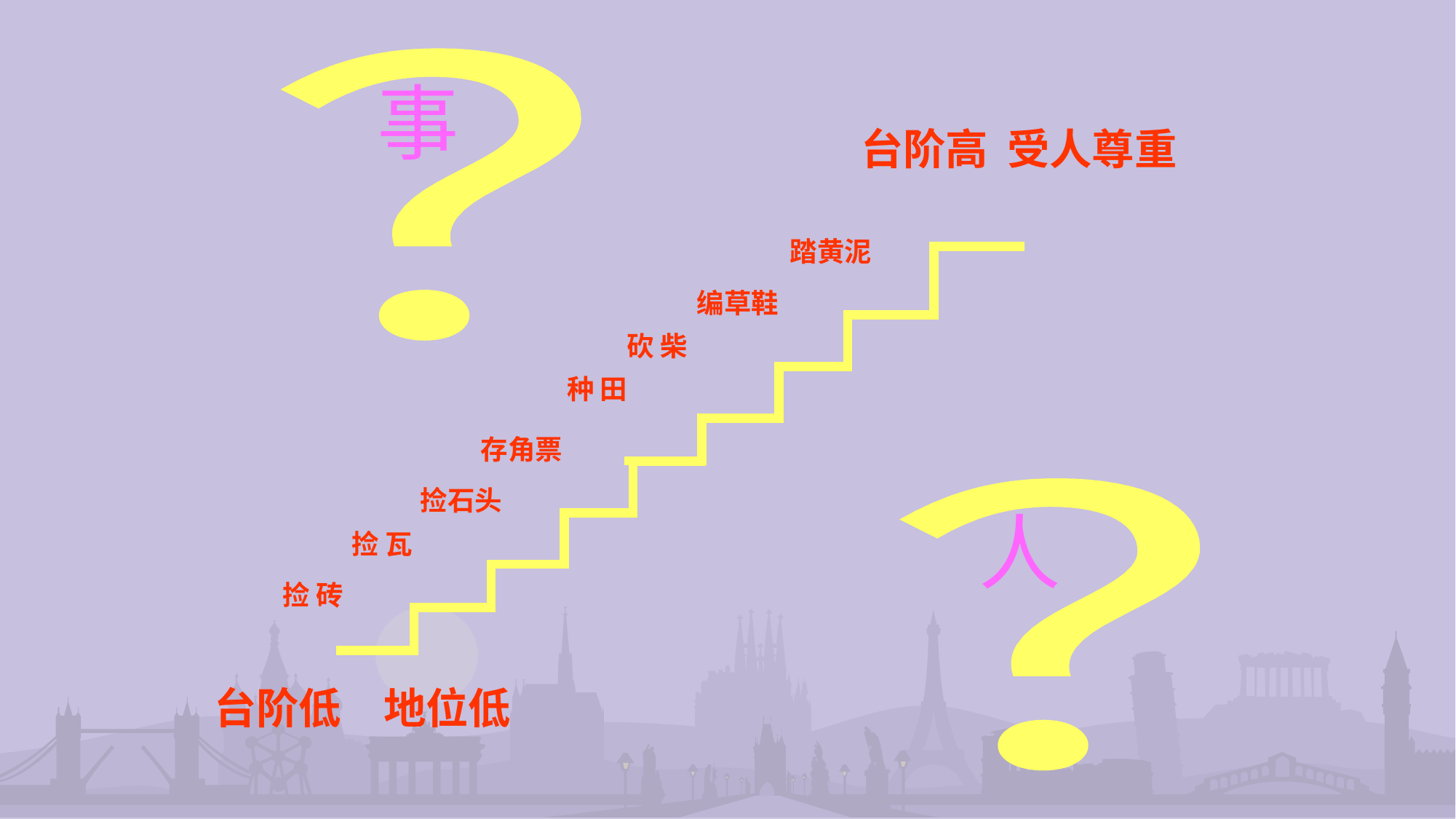

？
事
台阶高  受人尊重
踏黄泥
编草鞋

砍 柴
种 田
存角票
捡石头
？
人
捡 瓦

捡 砖
台阶低　地位低